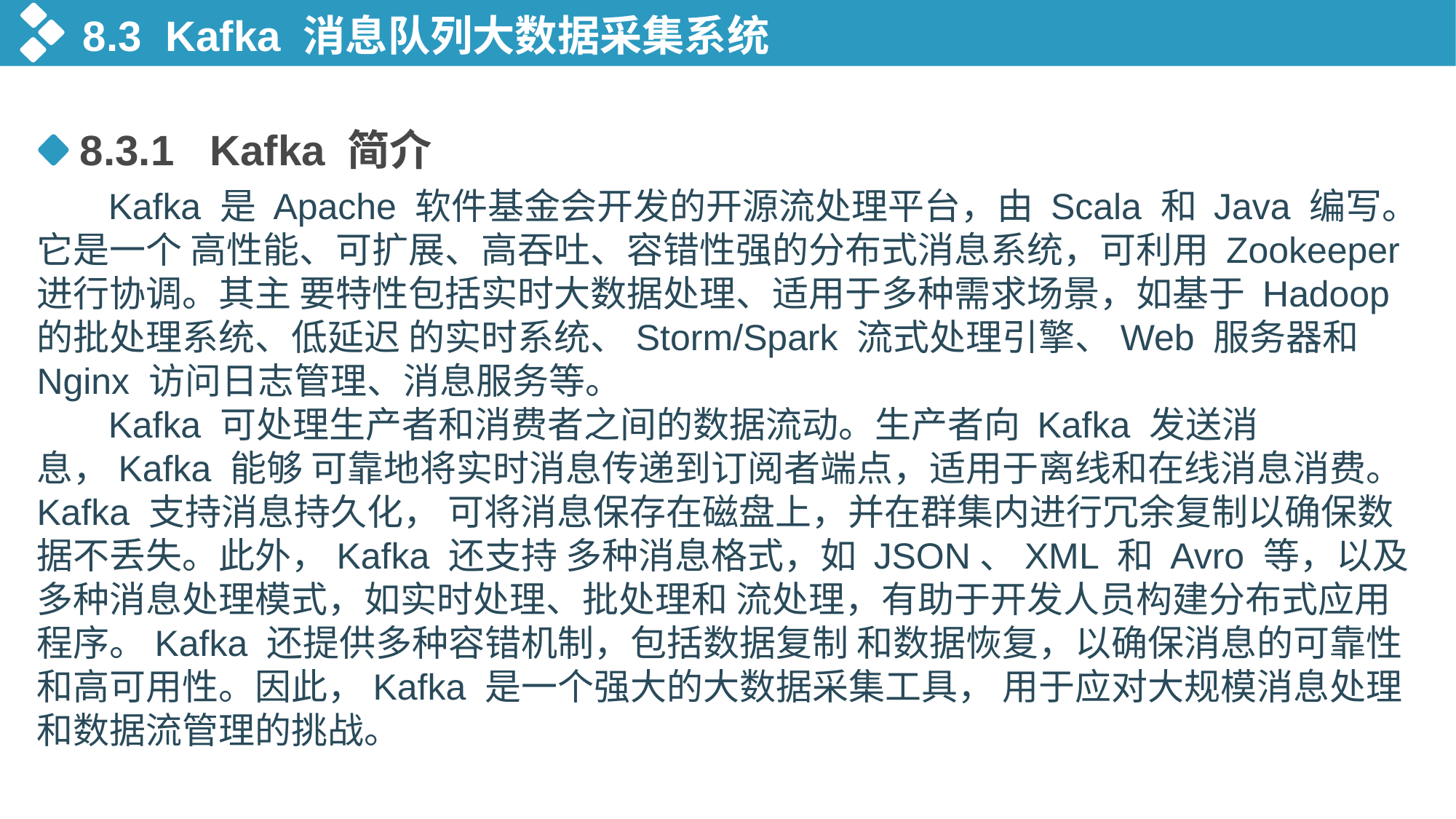

8.3  Kafka 消息队列大数据采集系统

8.3.1   Kafka 简介

       Kafka 是 Apache 软件基金会开发的开源流处理平台，由 Scala 和 Java 编写。它是一个 高性能、可扩展、高吞吐、容错性强的分布式消息系统，可利用 Zookeeper 进行协调。其主 要特性包括实时大数据处理、适用于多种需求场景，如基于 Hadoop 的批处理系统、低延迟 的实时系统、Storm/Spark 流式处理引擎、Web 服务器和 Nginx 访问日志管理、消息服务等。
       Kafka 可处理生产者和消费者之间的数据流动。生产者向 Kafka 发送消息，Kafka 能够 可靠地将实时消息传递到订阅者端点，适用于离线和在线消息消费。Kafka 支持消息持久化， 可将消息保存在磁盘上，并在群集内进行冗余复制以确保数据不丢失。此外，Kafka 还支持 多种消息格式，如 JSON、XML 和 Avro 等，以及多种消息处理模式，如实时处理、批处理和 流处理，有助于开发人员构建分布式应用程序。Kafka 还提供多种容错机制，包括数据复制 和数据恢复，以确保消息的可靠性和高可用性。因此，Kafka 是一个强大的大数据采集工具， 用于应对大规模消息处理和数据流管理的挑战。